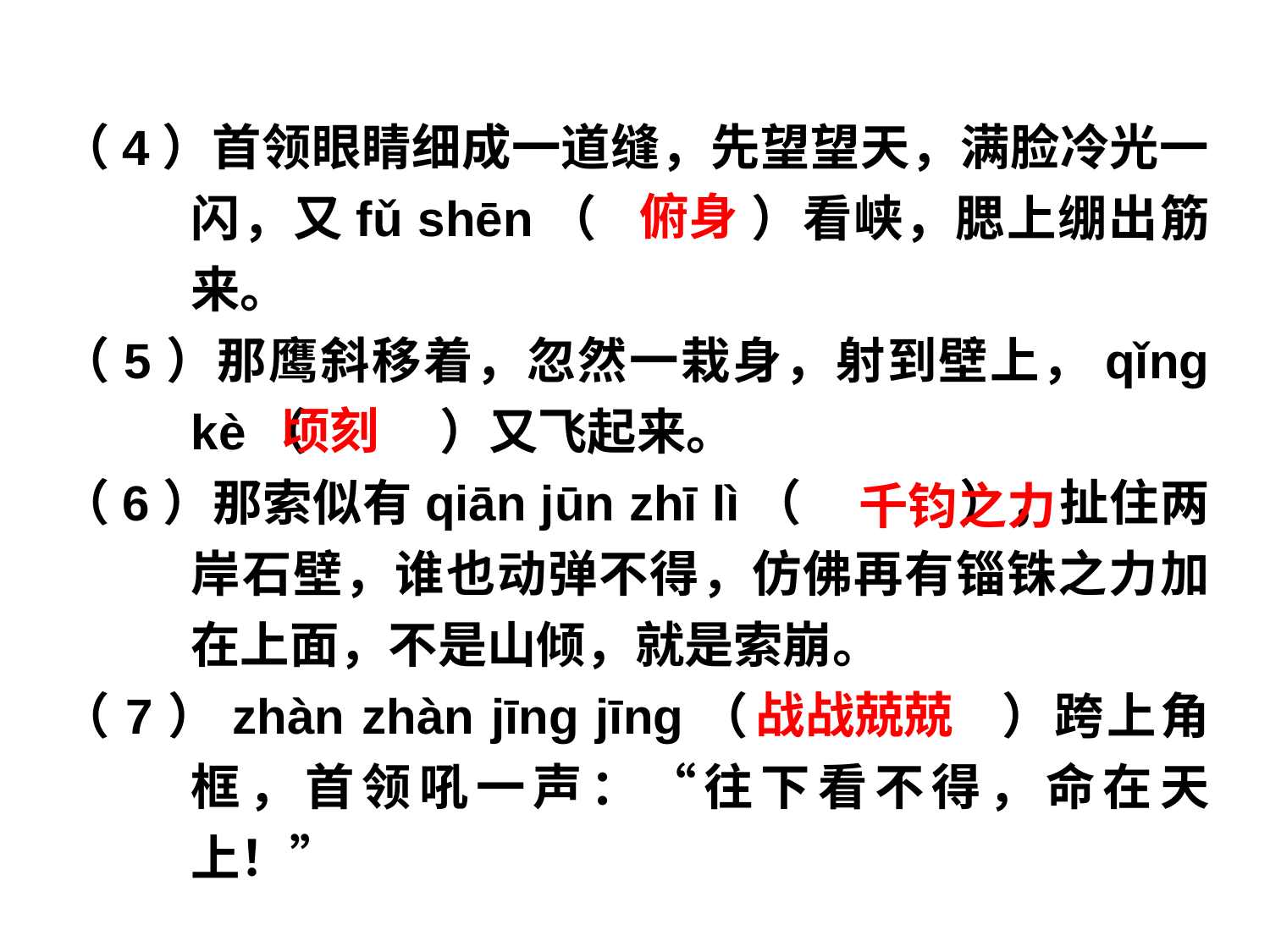

（4）首领眼睛细成一道缝，先望望天，满脸冷光一闪，又fǔ shēn（　    　）看峡，腮上绷出筋来。
（5）那鹰斜移着，忽然一栽身，射到壁上，qǐng kè（　   　）又飞起来。
（6）那索似有qiān jūn zhī lì（　         ），扯住两岸石壁，谁也动弹不得，仿佛再有锱铢之力加在上面，不是山倾，就是索崩。
（7）zhàn zhàn jīng jīng（　          　）跨上角框，首领吼一声：“往下看不得，命在天上！”
俯身
顷刻
千钧之力
战战兢兢